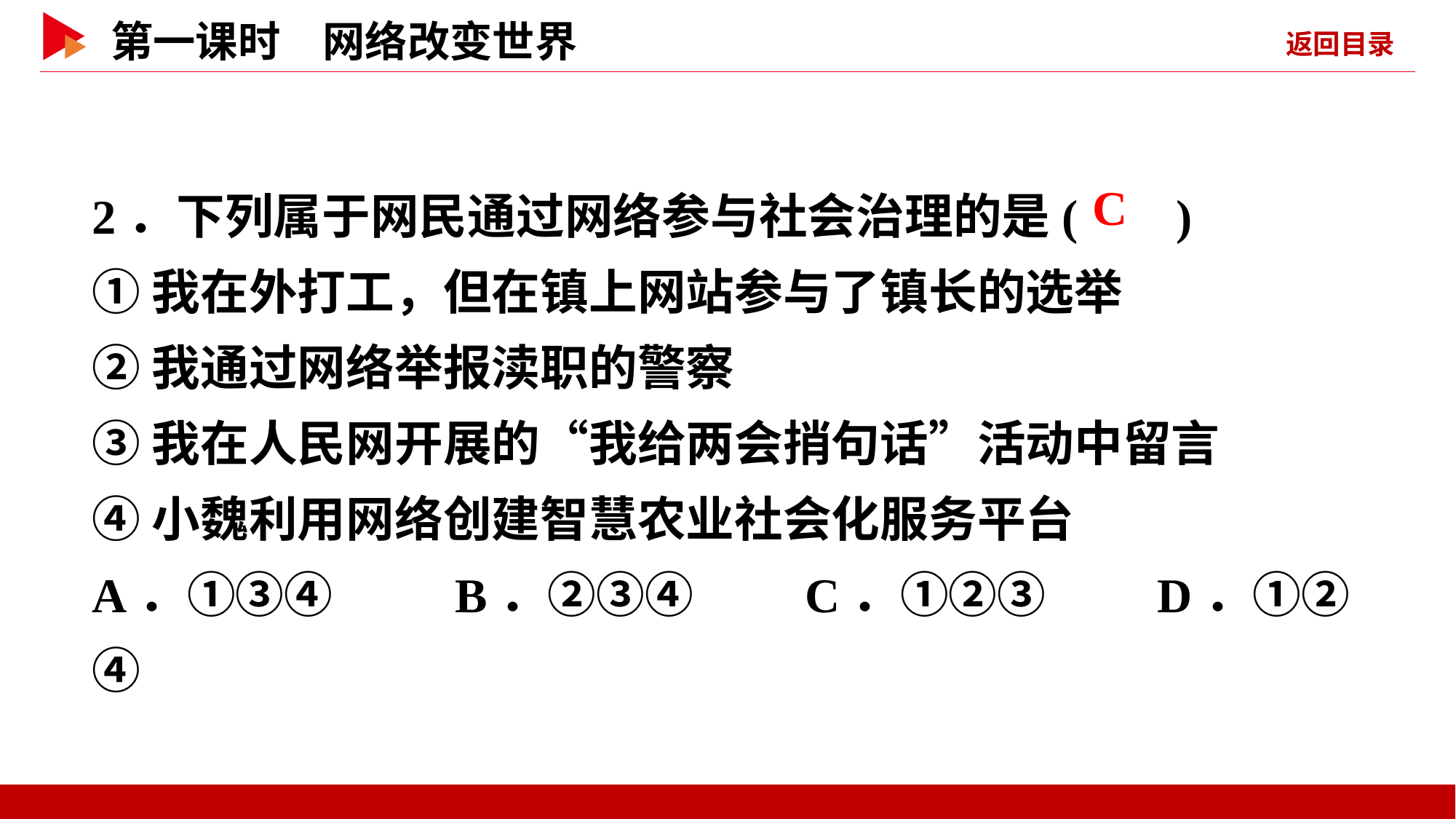

2．下列属于网民通过网络参与社会治理的是(        )
①我在外打工，但在镇上网站参与了镇长的选举
②我通过网络举报渎职的警察
③我在人民网开展的“我给两会捎句话”活动中留言
④小魏利用网络创建智慧农业社会化服务平台
A．①③④          B．②③④         C．①②③         D．①②④
   C